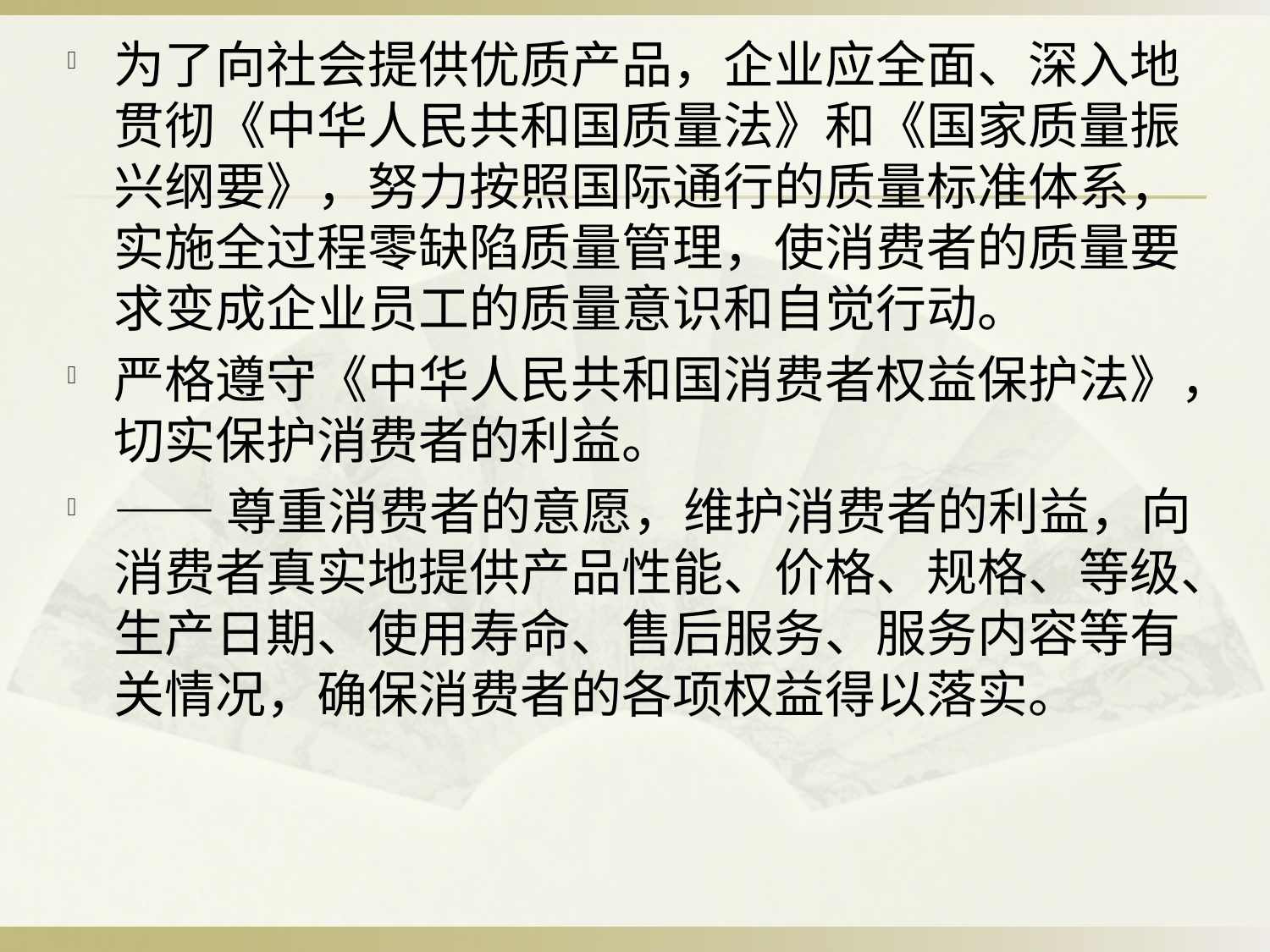

为了向社会提供优质产品，企业应全面、深入地贯彻《中华人民共和国质量法》和《国家质量振兴纲要》，努力按照国际通行的质量标准体系，实施全过程零缺陷质量管理，使消费者的质量要求变成企业员工的质量意识和自觉行动。
严格遵守《中华人民共和国消费者权益保护法》，切实保护消费者的利益。
——尊重消费者的意愿，维护消费者的利益，向消费者真实地提供产品性能、价格、规格、等级、生产日期、使用寿命、售后服务、服务内容等有关情况，确保消费者的各项权益得以落实。
#